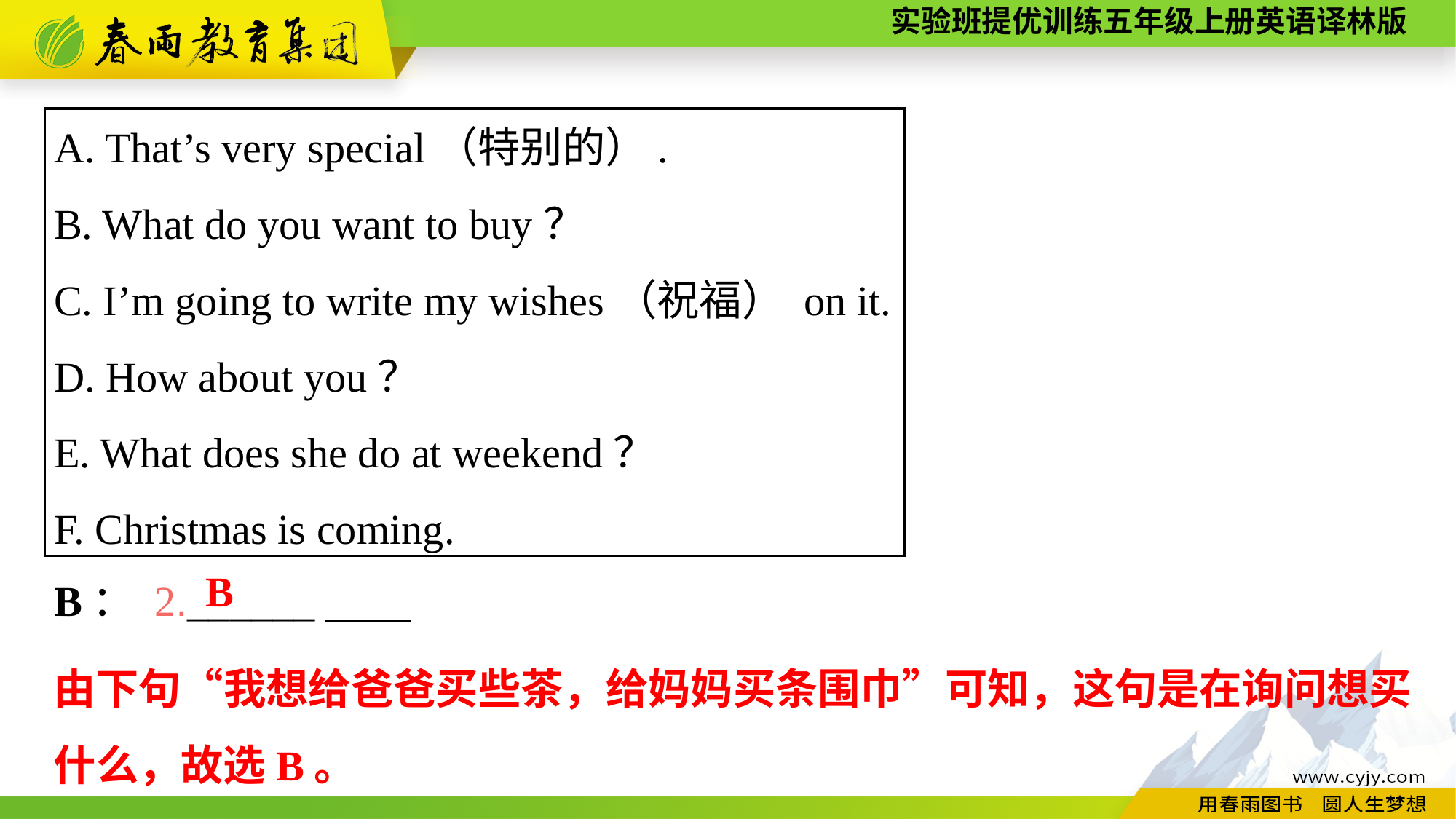

A. That’s very special（特别的）.
B. What do you want to buy？
C. I’m going to write my wishes（祝福） on it.
D. How about you？
E. What does she do at weekend？
F. Christmas is coming.

B： 2.______
B
由下句“我想给爸爸买些茶，给妈妈买条围巾”可知，这句是在询问想买什么，故选B。